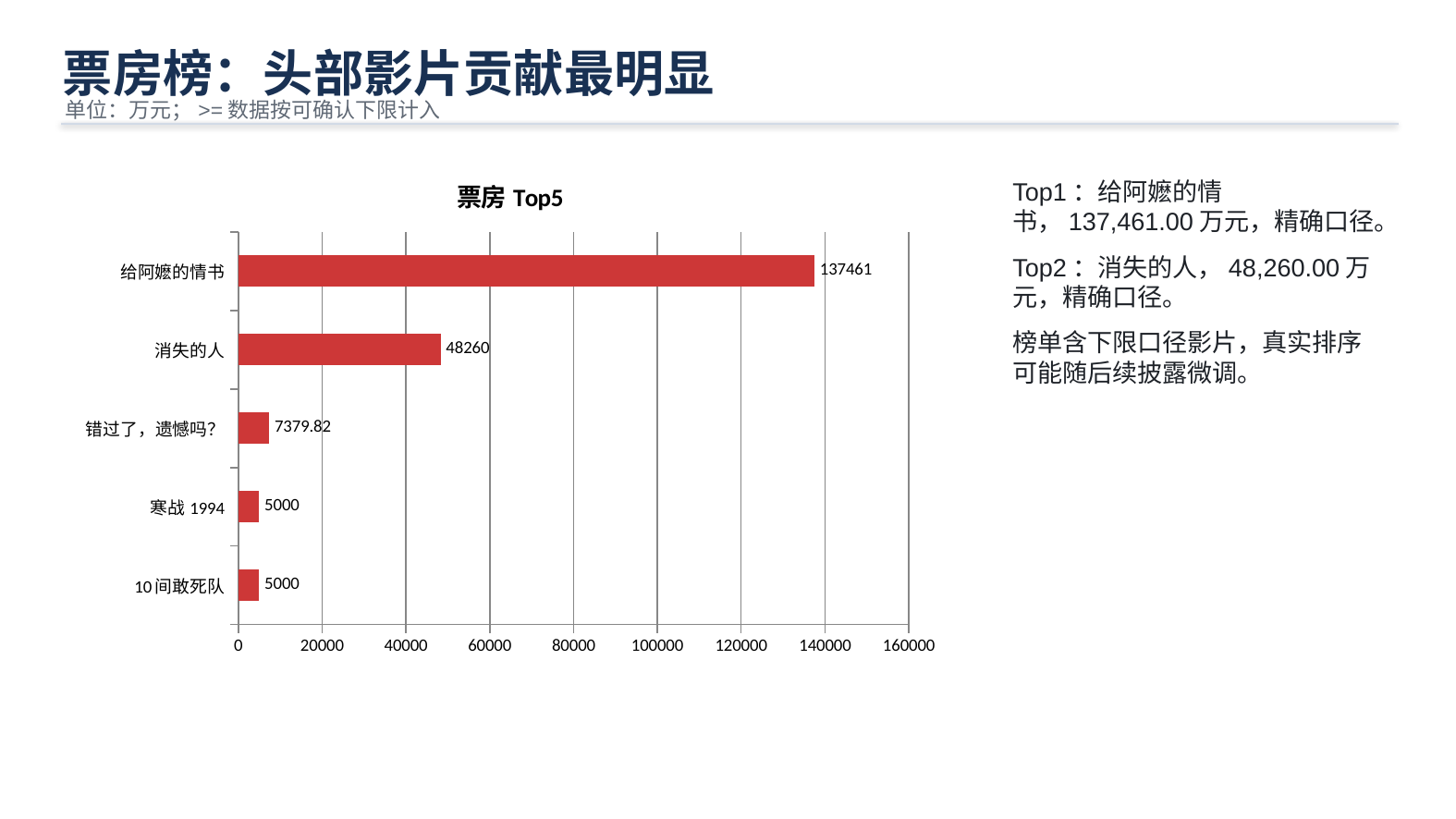

票房榜：头部影片贡献最明显
单位：万元；>=数据按可确认下限计入

### Chart: 票房Top5

| Category | 票房Top5 |
|---|---|
| 10间敢死队 | 5000.0 |
| 寒战1994 | 5000.0 |
| 错过了，遗憾吗？ | 7379.82 |
| 消失的人 | 48260.0 |
| 给阿嬷的情书 | 137461.0 |
Top1：给阿嬷的情书，137,461.00万元，精确口径。
Top2：消失的人，48,260.00万元，精确口径。
榜单含下限口径影片，真实排序可能随后续披露微调。